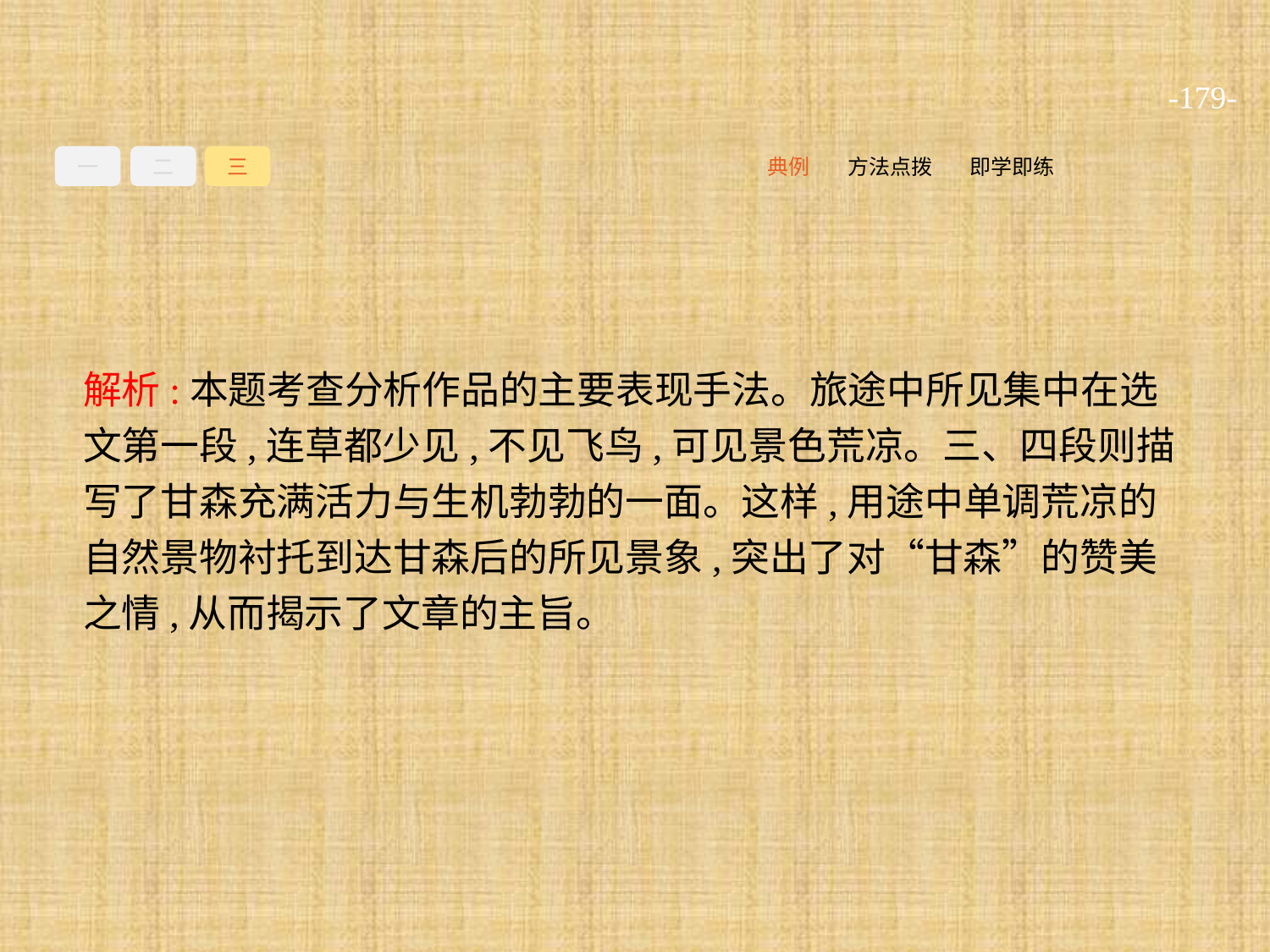

-179-
一
二
三
即学即练
方法点拨
典例
解析:本题考查分析作品的主要表现手法。旅途中所见集中在选文第一段,连草都少见,不见飞鸟,可见景色荒凉。三、四段则描写了甘森充满活力与生机勃勃的一面。这样,用途中单调荒凉的自然景物衬托到达甘森后的所见景象,突出了对“甘森”的赞美之情,从而揭示了文章的主旨。